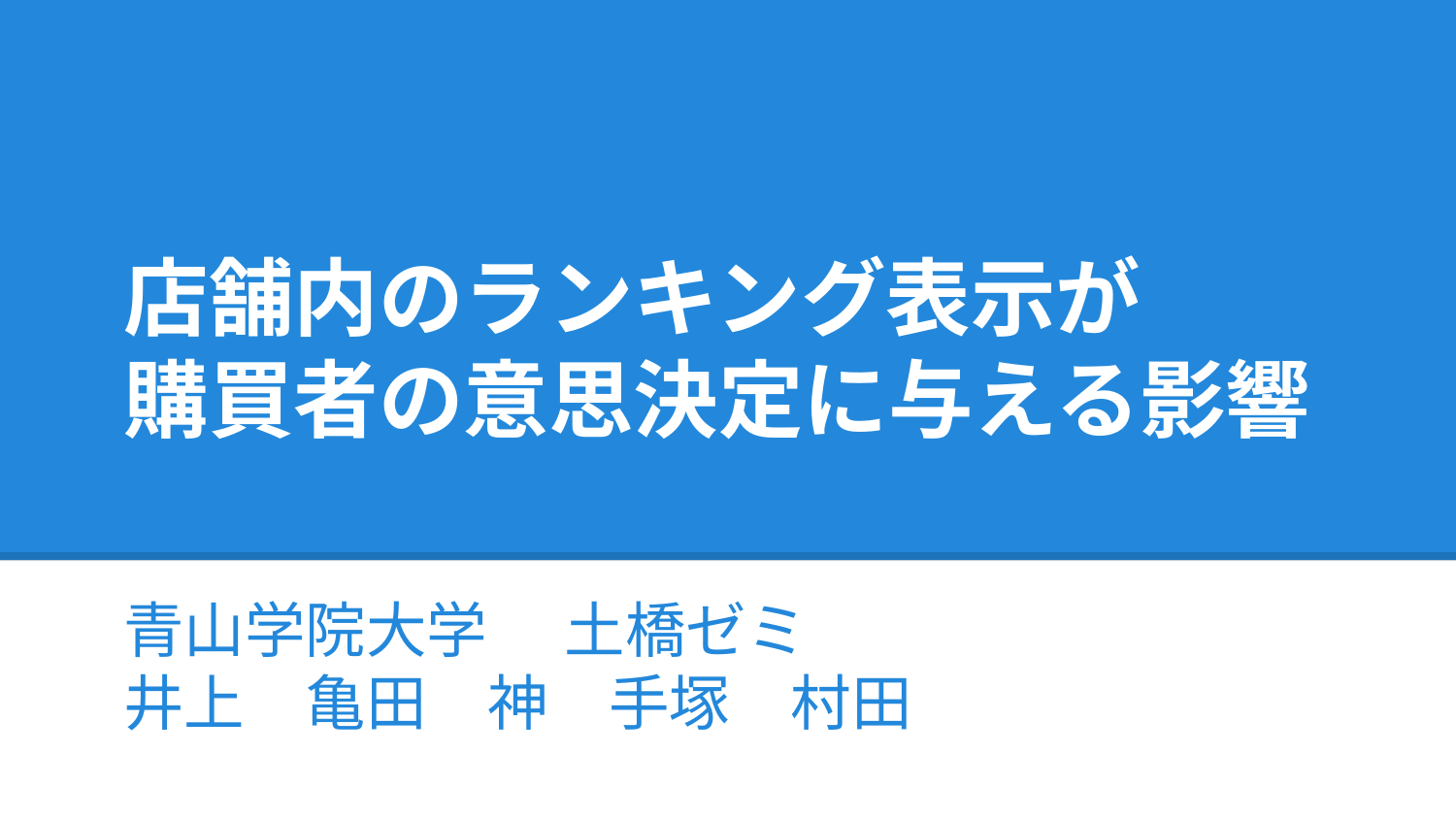

# 店舗内のランキング表示が
購買者の意思決定に与える影響

青山学院大学 　土橋ゼミ
井上　亀田　神　手塚　村田